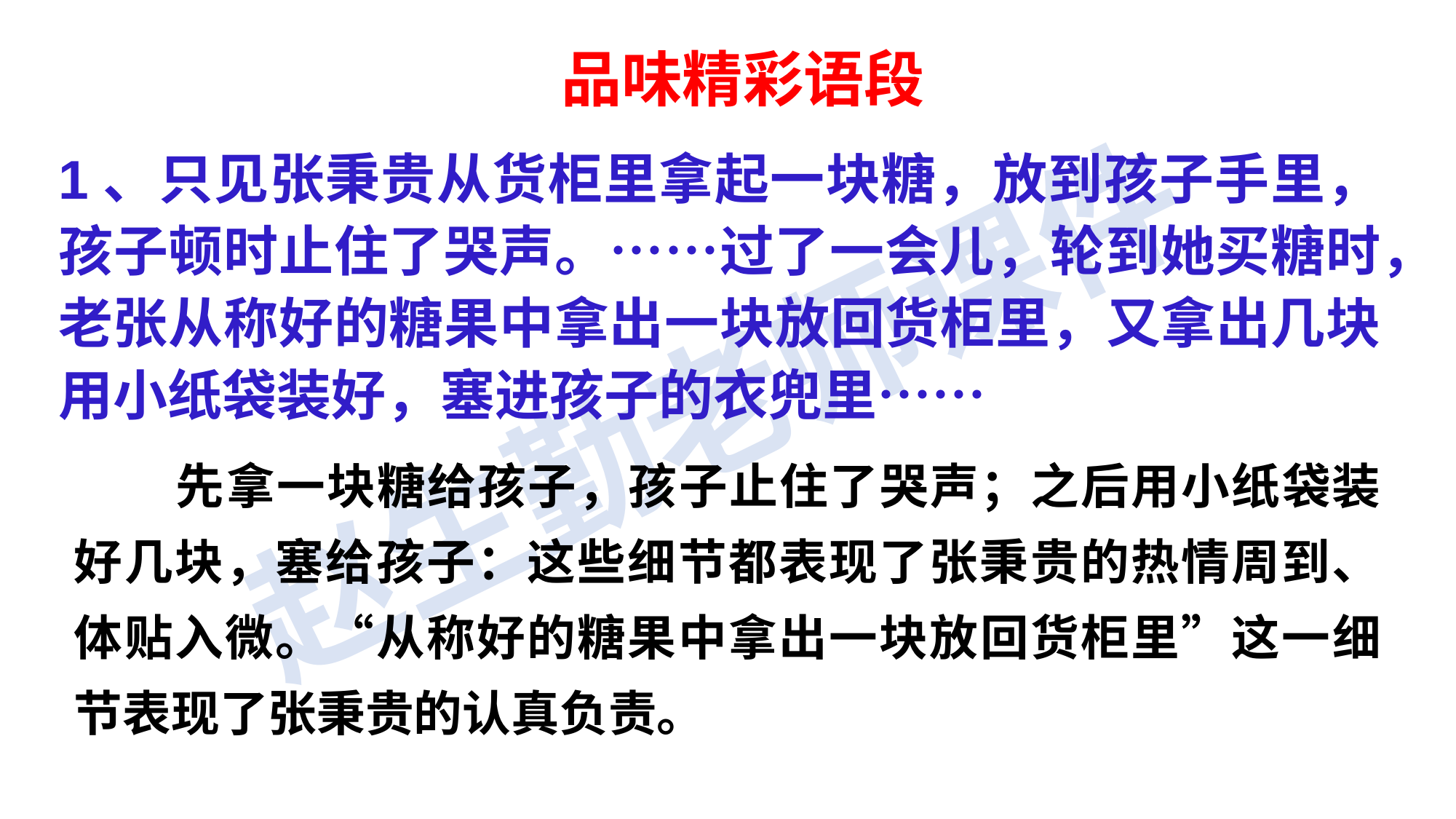

品味精彩语段
1、只见张秉贵从货柜里拿起一块糖，放到孩子手里，孩子顿时止住了哭声。……过了一会儿，轮到她买糖时，老张从称好的糖果中拿出一块放回货柜里，又拿出几块用小纸袋装好，塞进孩子的衣兜里……
   　先拿一块糖给孩子，孩子止住了哭声；之后用小纸袋装好几块，塞给孩子：这些细节都表现了张秉贵的热情周到、体贴入微。“从称好的糖果中拿出一块放回货柜里”这一细节表现了张秉贵的认真负责。